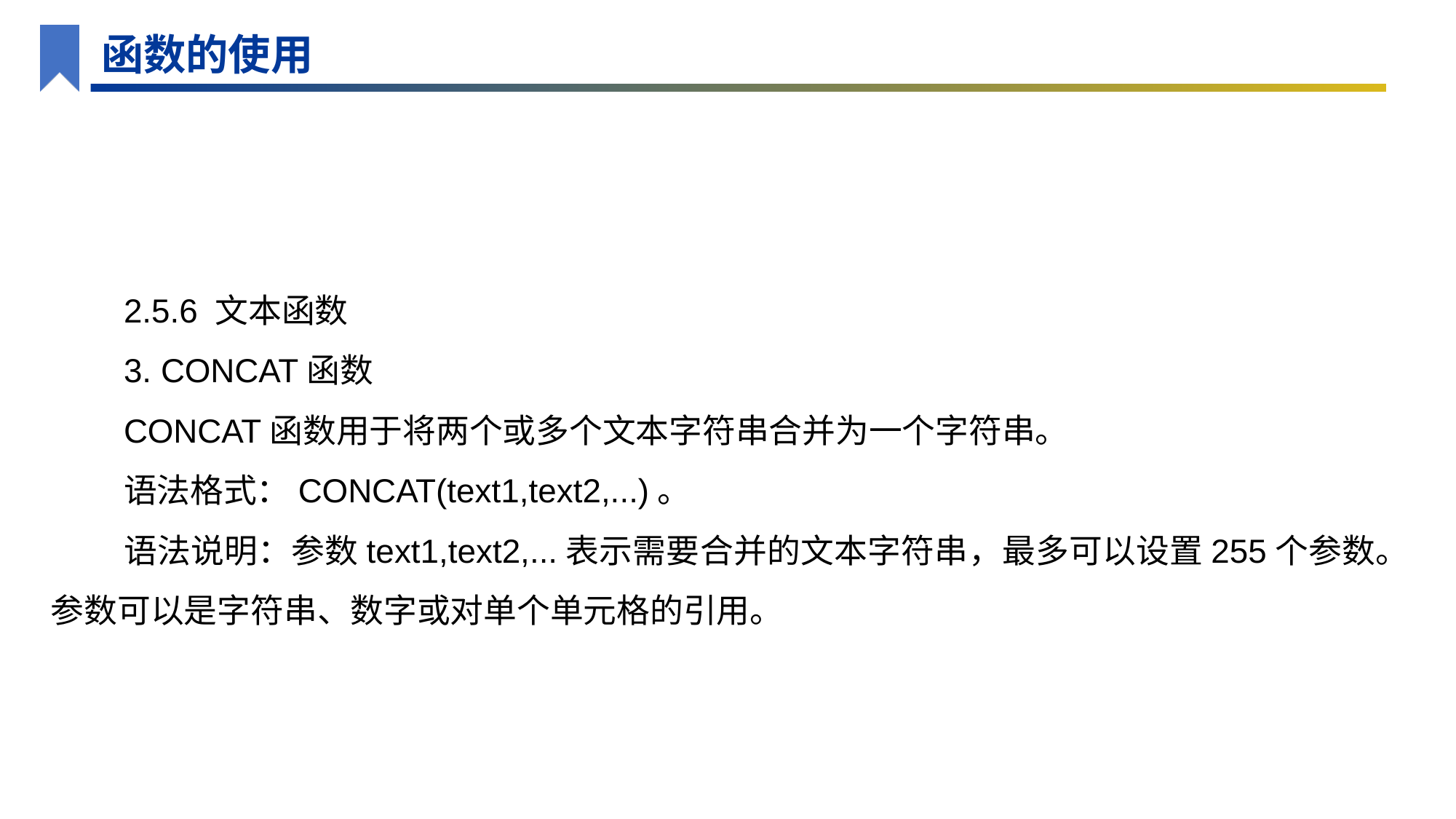

函数的使用
2.5.6 文本函数
3. CONCAT函数
CONCAT函数用于将两个或多个文本字符串合并为一个字符串。
语法格式：CONCAT(text1,text2,...)。
语法说明：参数text1,text2,...表示需要合并的文本字符串，最多可以设置255个参数。参数可以是字符串、数字或对单个单元格的引用。